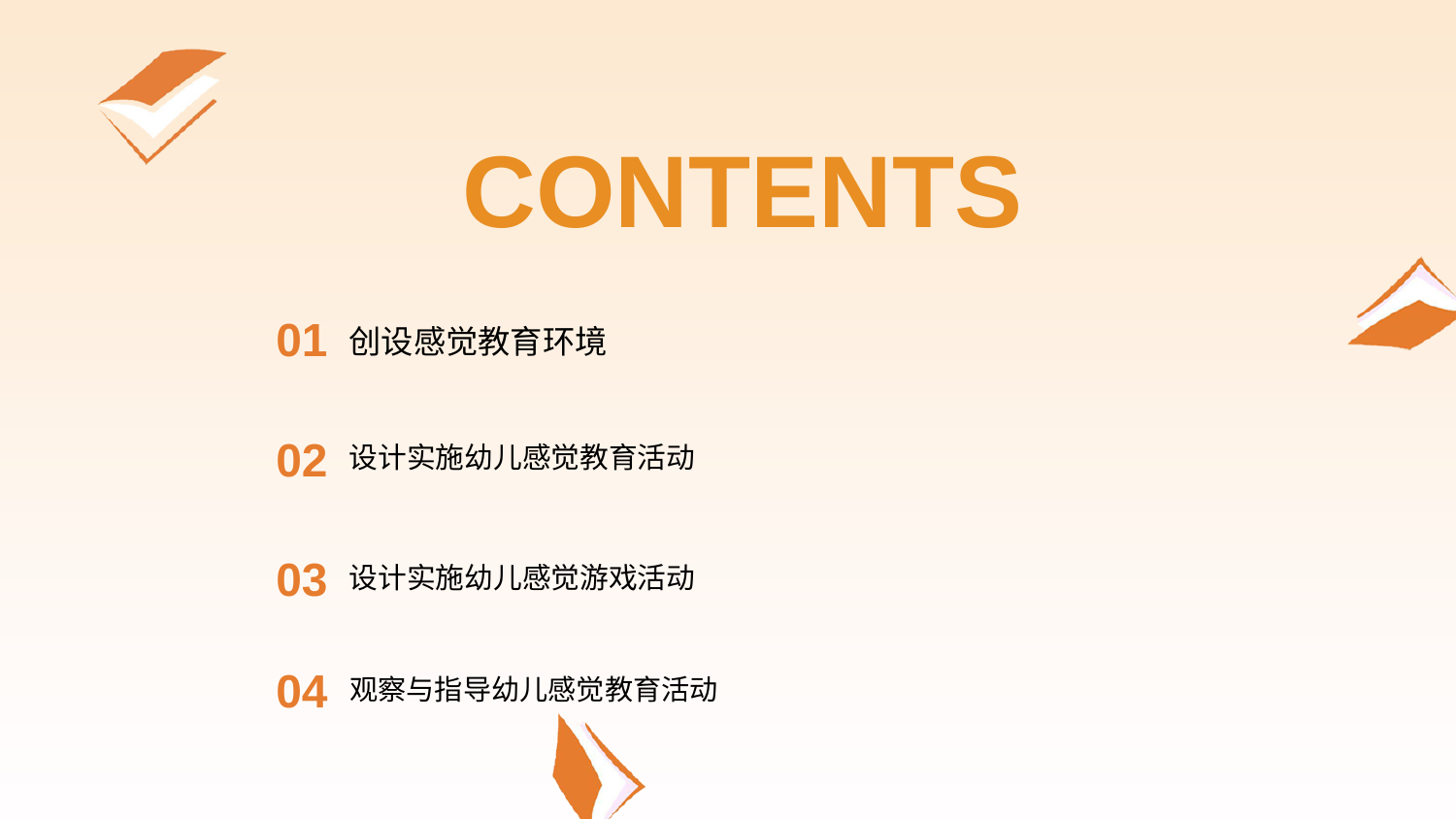

CONTENTS
01
创设感觉教育环境
02
设计实施幼儿感觉教育活动
03
设计实施幼儿感觉游戏活动
04
观察与指导幼儿感觉教育活动